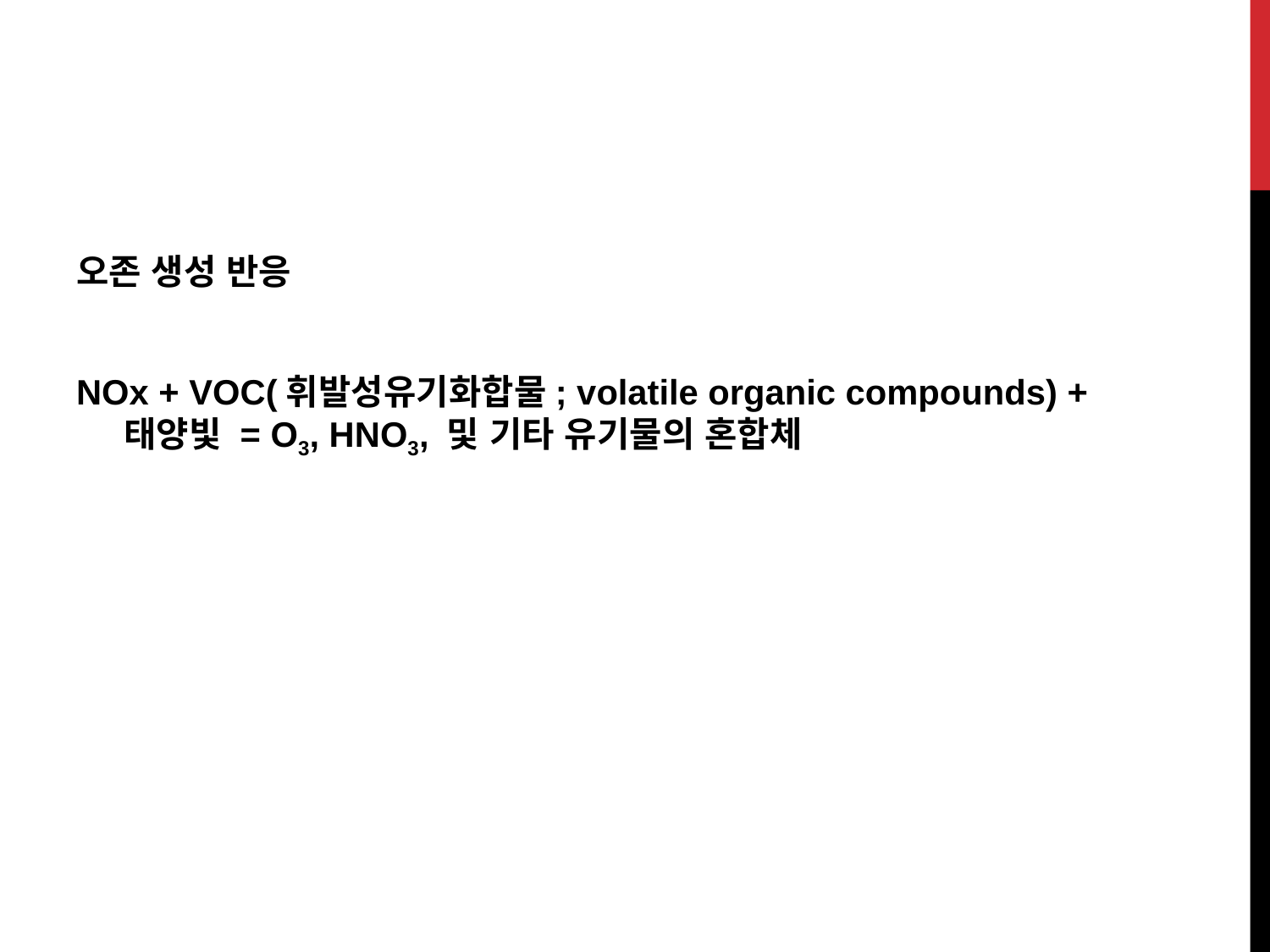

오존 생성 반응

NOx + VOC(휘발성유기화합물; volatile organic compounds) + 태양빛 = O3, HNO3, 및 기타 유기물의 혼합체